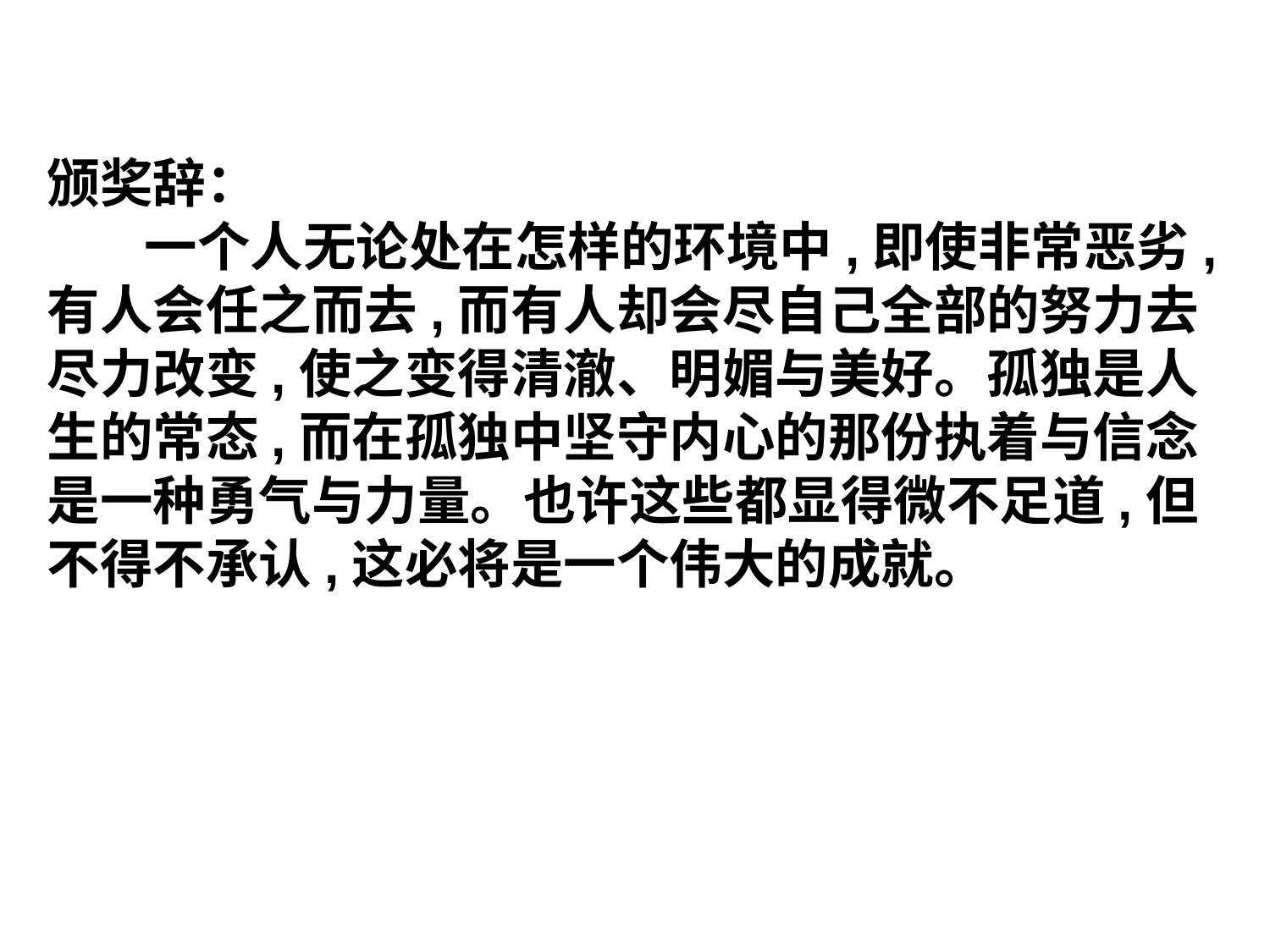

颁奖辞：
       一个人无论处在怎样的环境中,即使非常恶劣,有人会任之而去,而有人却会尽自己全部的努力去尽力改变,使之变得清澈、明媚与美好。孤独是人生的常态,而在孤独中坚守内心的那份执着与信念是一种勇气与力量。也许这些都显得微不足道,但不得不承认,这必将是一个伟大的成就。